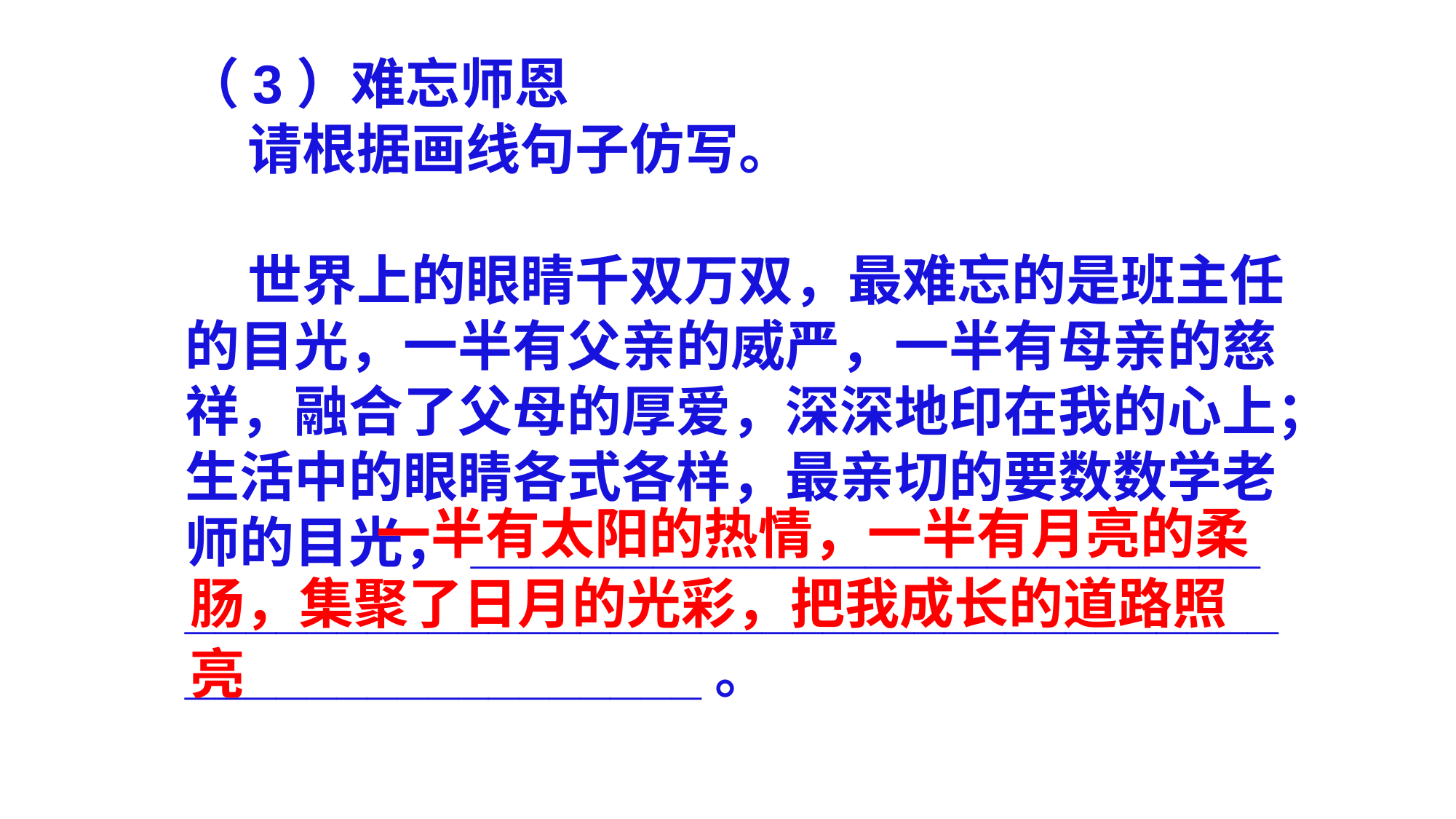

（3）难忘师恩
    请根据画线句子仿写。

    世界上的眼睛千双万双，最难忘的是班主任的目光，一半有父亲的威严，一半有母亲的慈祥，融合了父母的厚爱，深深地印在我的心上；生活中的眼睛各式各样，最亲切的要数数学老师的目光，__________________________
_____________________________________________________。

              一半有太阳的热情，一半有月亮的柔肠，集聚了日月的光彩，把我成长的道路照亮